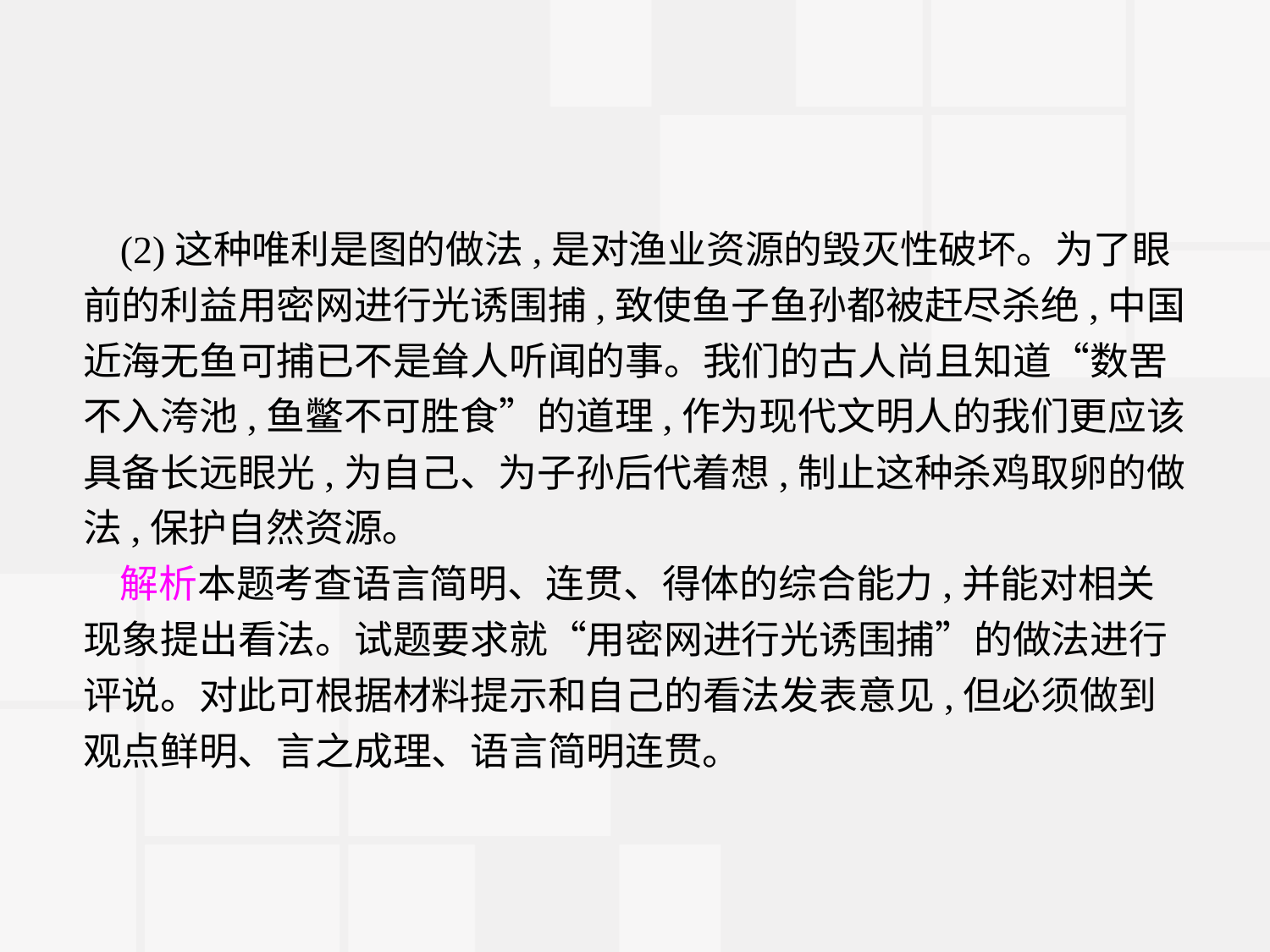

(2)这种唯利是图的做法,是对渔业资源的毁灭性破坏。为了眼前的利益用密网进行光诱围捕,致使鱼子鱼孙都被赶尽杀绝,中国近海无鱼可捕已不是耸人听闻的事。我们的古人尚且知道“数罟不入洿池,鱼鳖不可胜食”的道理,作为现代文明人的我们更应该具备长远眼光,为自己、为子孙后代着想,制止这种杀鸡取卵的做法,保护自然资源。
解析本题考查语言简明、连贯、得体的综合能力,并能对相关现象提出看法。试题要求就“用密网进行光诱围捕”的做法进行评说。对此可根据材料提示和自己的看法发表意见,但必须做到观点鲜明、言之成理、语言简明连贯。